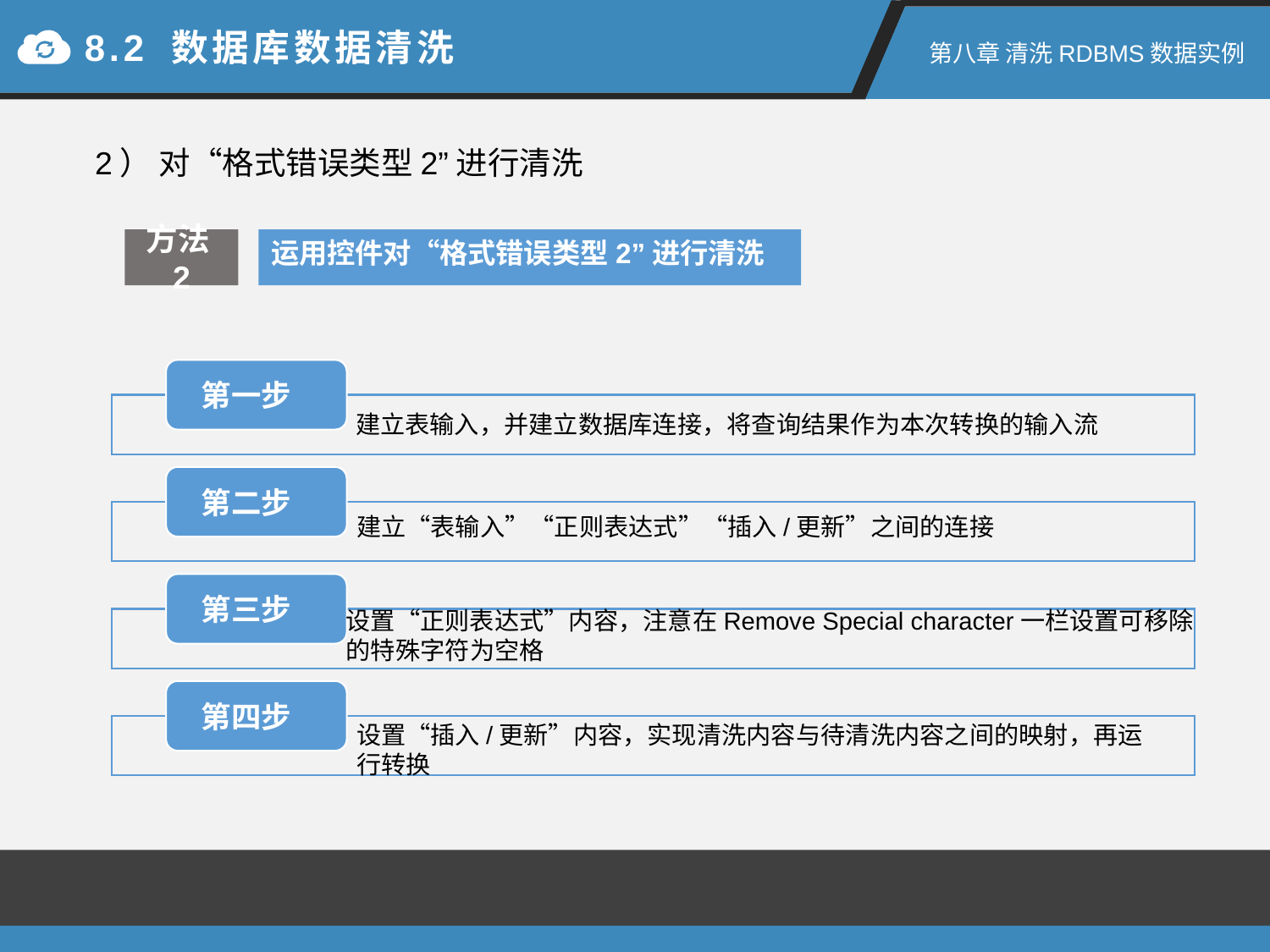

8.2 数据库数据清洗

第八章 清洗RDBMS数据实例

2） 对“格式错误类型2”进行清洗
方法2

运用控件对“格式错误类型2”进行清洗

第一步
第二步
第三步
第四步
建立表输入，并建立数据库连接，将查询结果作为本次转换的输入流
建立“表输入”“正则表达式”“插入/更新”之间的连接
设置“正则表达式”内容，注意在Remove Special character一栏设置可移除的特殊字符为空格
设置“插入/更新”内容，实现清洗内容与待清洗内容之间的映射，再运行转换